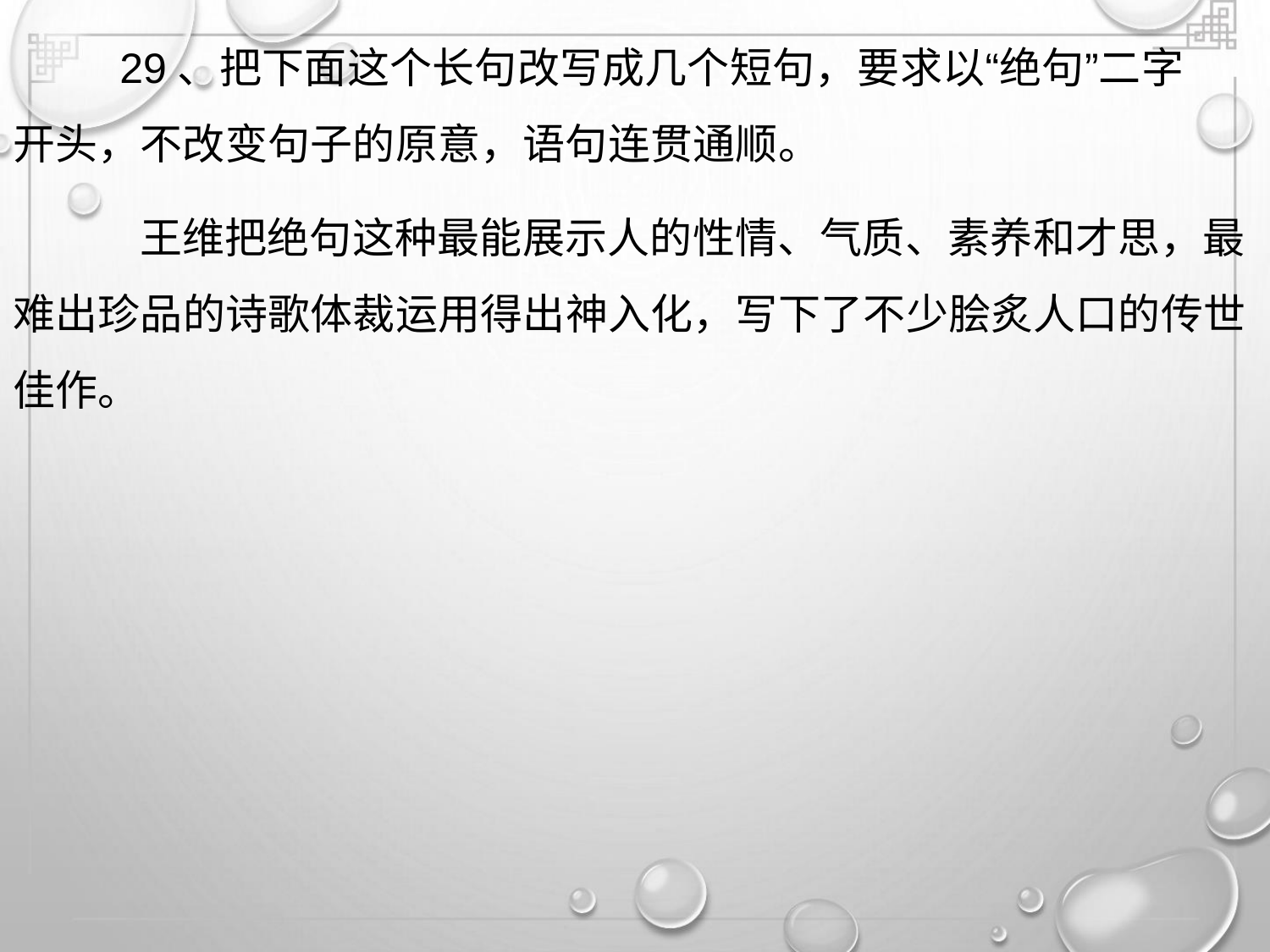

29、把下面这个长句改写成几个短句，要求以“绝句”二字
开头，不改变句子的原意，语句连贯通顺。
王维把绝句这种最能展示人的性情、气质、素养和才思，最
难出珍品的诗歌体裁运用得出神入化，写下了不少脍炙人口的传世
佳作。